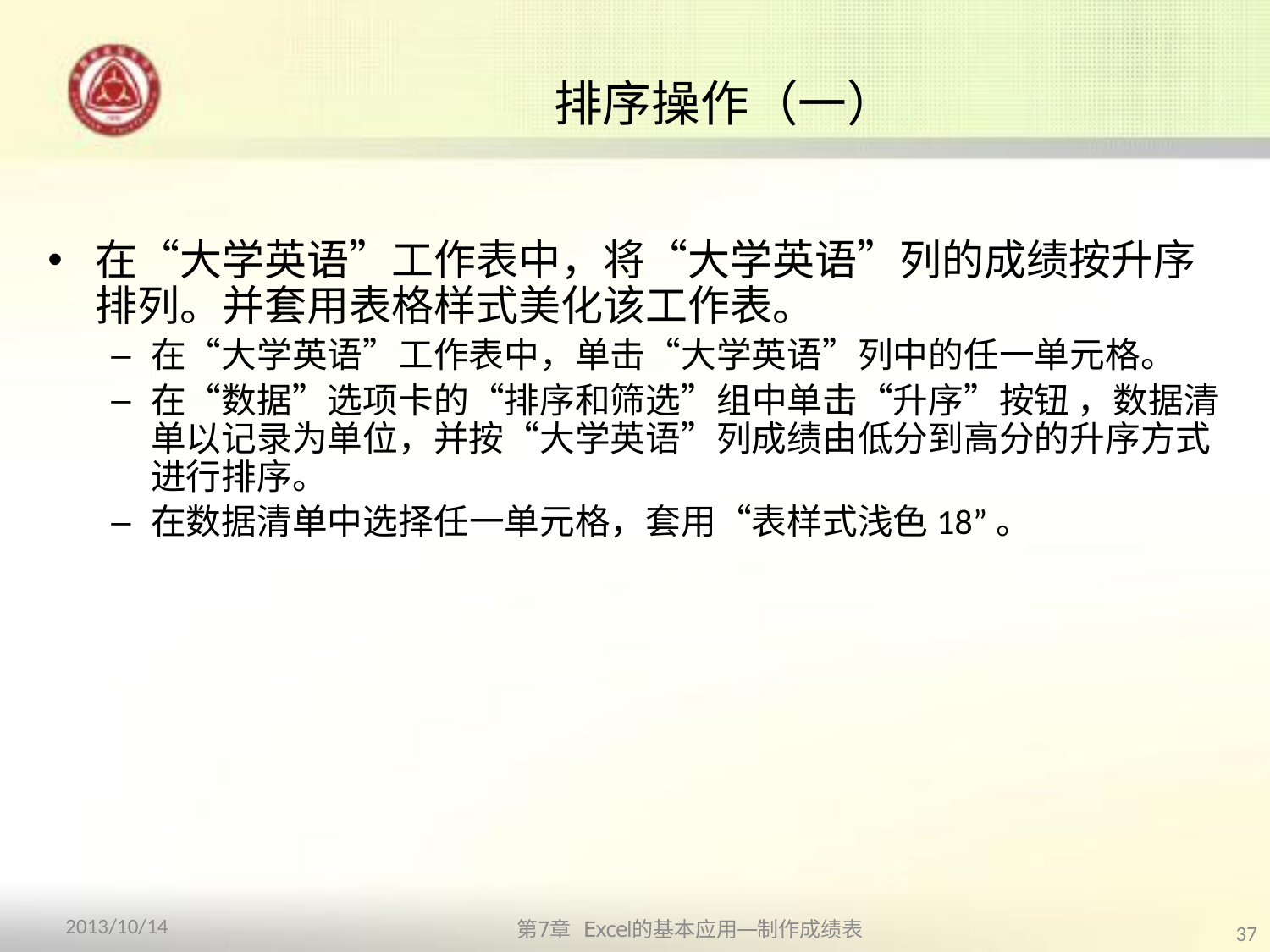

# 排序操作（一）
在“大学英语”工作表中，将“大学英语”列的成绩按升序排列。并套用表格样式美化该工作表。
在“大学英语”工作表中，单击“大学英语”列中的任一单元格。
在“数据”选项卡的“排序和筛选”组中单击“升序”按钮 ，数据清单以记录为单位，并按“大学英语”列成绩由低分到高分的升序方式进行排序。
在数据清单中选择任一单元格，套用“表样式浅色18”。

第7章  Excel的基本应用—制作成绩表
2013/10/14
37